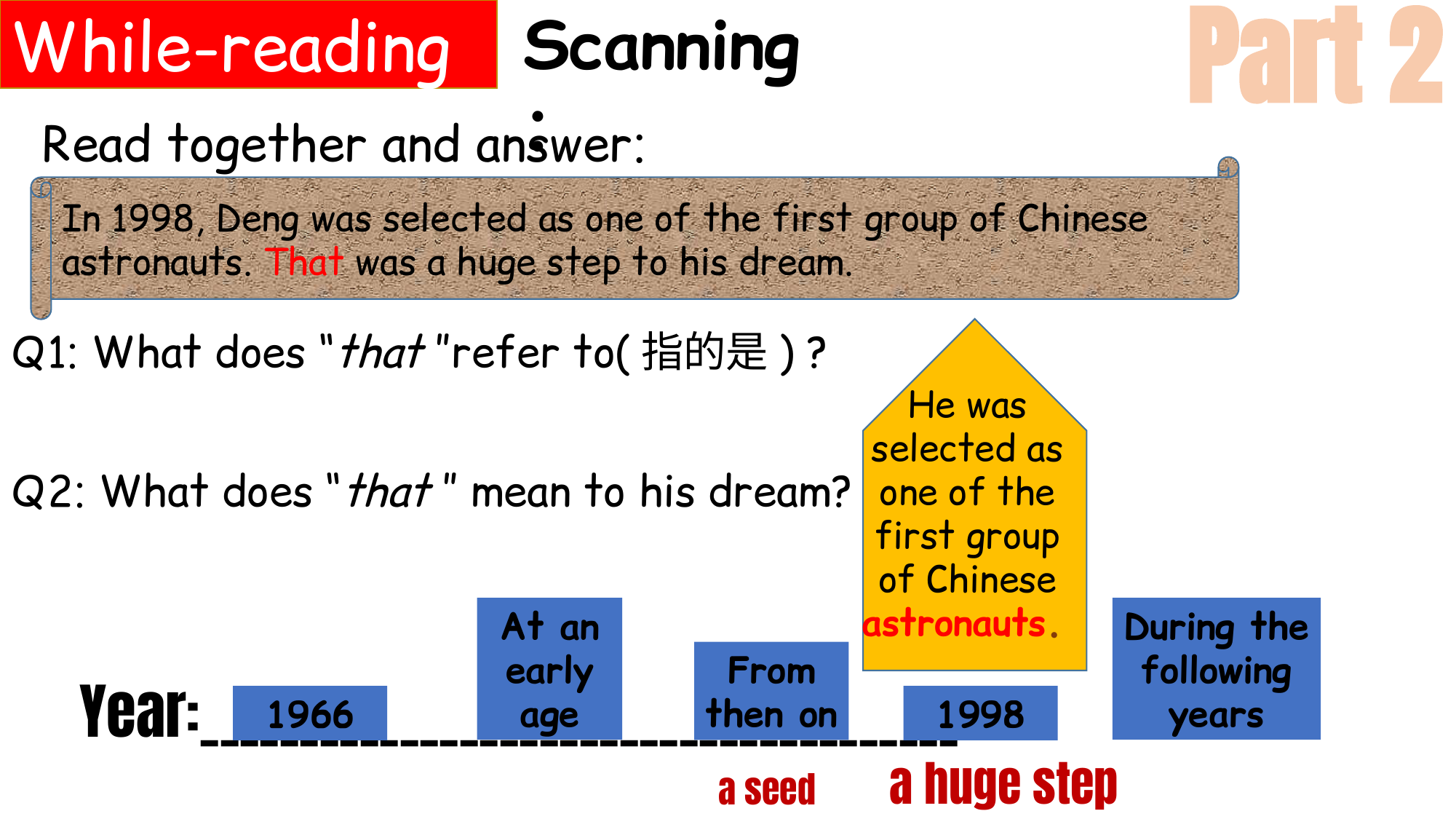

While-reading
Part 2
Scanning:
Read together and answer:
In 1998, Deng was selected as one of the first group of Chinese astronauts. That was a huge step to his dream.

Q1: What does “that ”refer to(指的是) ?

He was selected as one of the first group of Chinese astronauts.
Q2: What does “that ” mean to his dream?

At an early age
During the following years
From then on
Year:______________________________________
1966
1998
a huge step
a seed